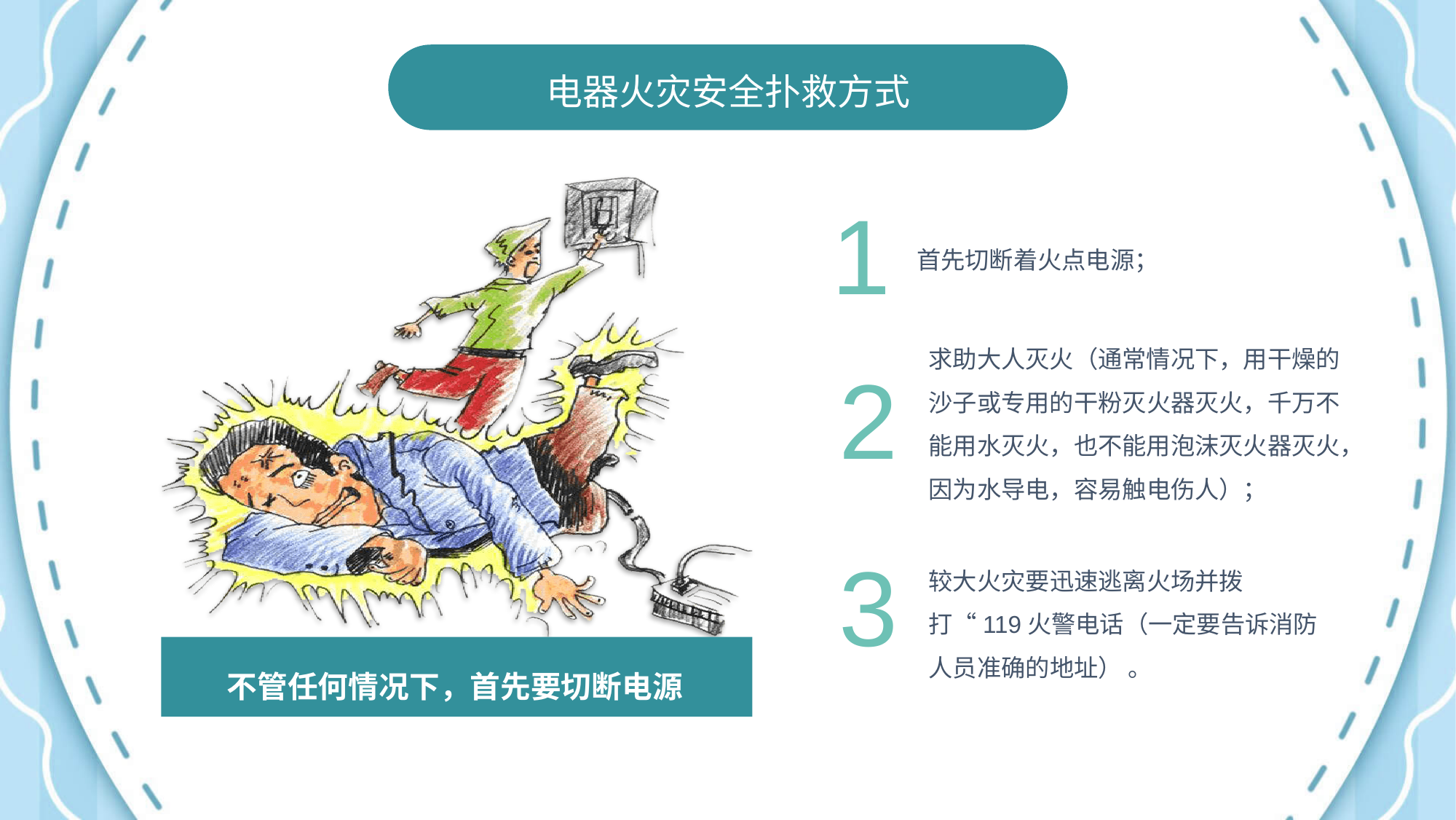

电器火灾安全扑救方式

不管任何情况下，首先要切断电源
1
首先切断着火点电源；
求助大人灭火（通常情况下，用干燥的沙子或专用的干粉灭火器灭火，千万不能用水灭火，也不能用泡沫灭火器灭火，因为水导电，容易触电伤人）；
2
3
较大火灾要迅速逃离火场并拨打“119火警电话（一定要告诉消防人员准确的地址） 。